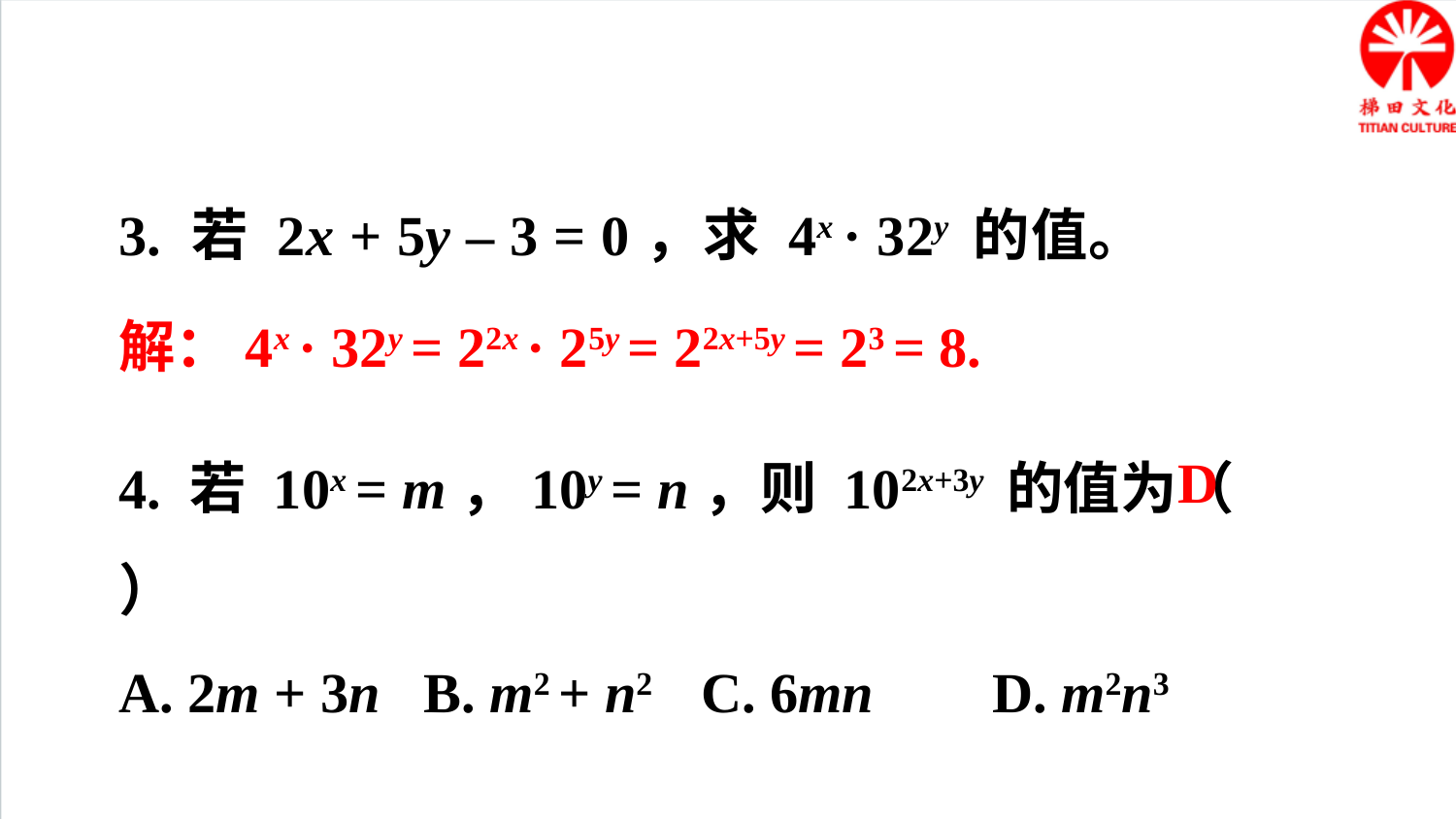

3. 若 2x + 5y – 3 = 0，求 4x · 32y 的值。
解：4x · 32y = 22x · 25y = 22x+5y = 23 = 8.
4. 若 10x = m，10y = n，则 102x+3y 的值为（      ）
A. 2m + 3n	 B. m2 + n2	C. 6mn	D. m2n3
D